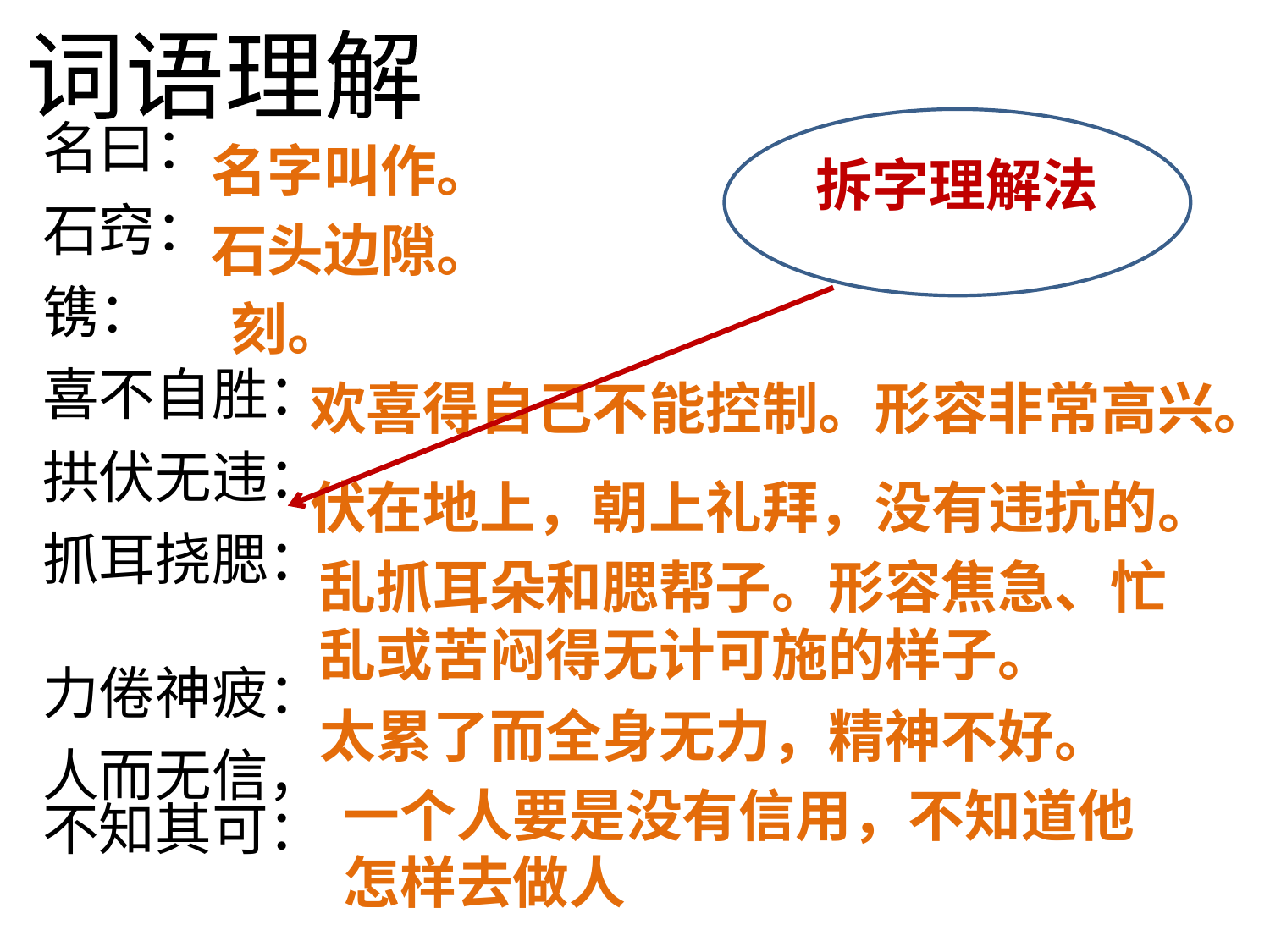

词语理解
拆字理解法法
名曰：
石窍：
镌：
喜不自胜：
拱伏无违：
抓耳挠腮：

力倦神疲：
人而无信，不知其可：
名字叫作。
石头边隙。
刻。
欢喜得自己不能控制。形容非常高兴。
伏在地上，朝上礼拜，没有违抗的。
乱抓耳朵和腮帮子。形容焦急、忙乱或苦闷得无计可施的样子。
太累了而全身无力，精神不好。
一个人要是没有信用，不知道他
怎样去做人